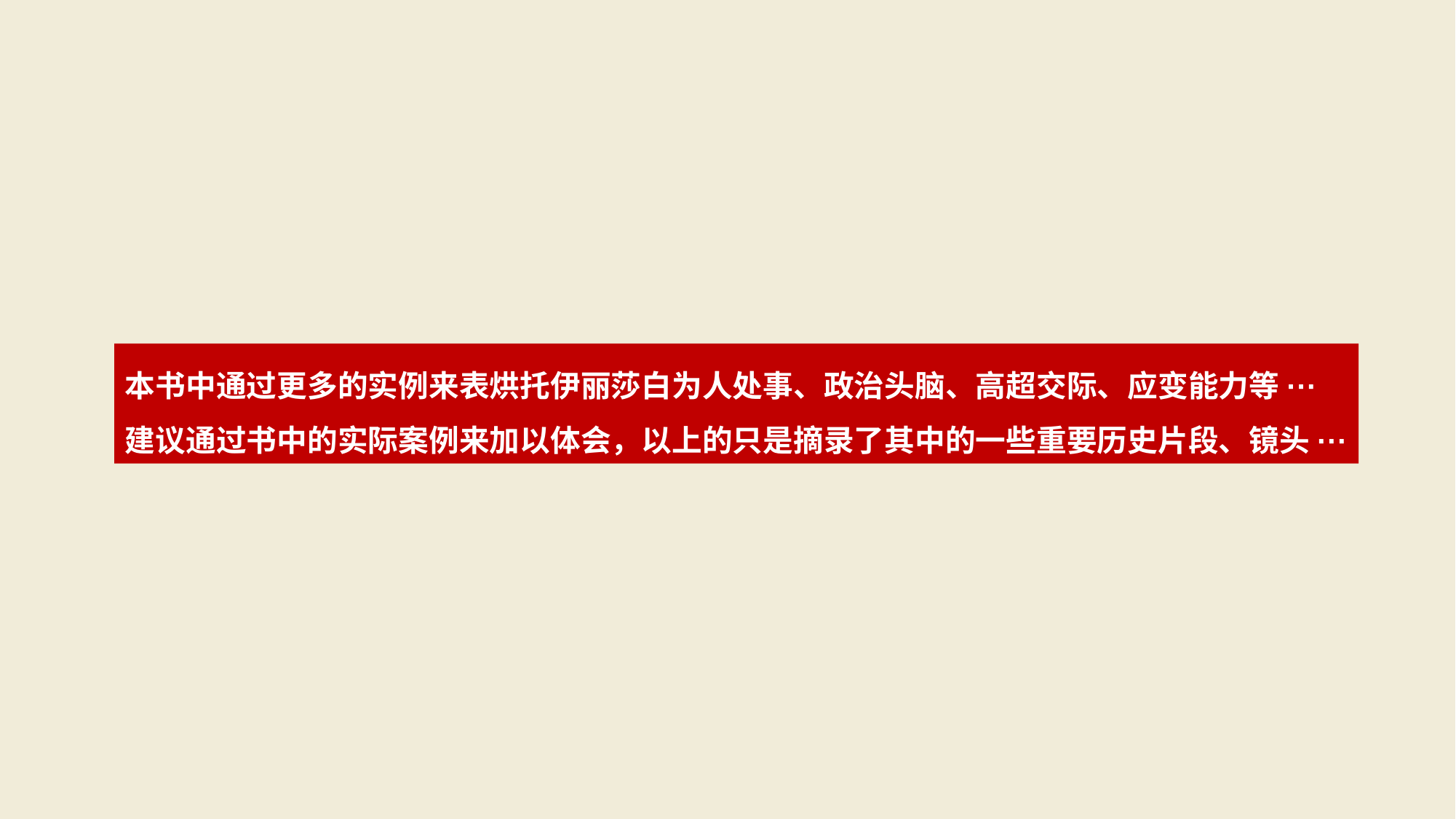

本书中通过更多的实例来表烘托伊丽莎白为人处事、政治头脑、高超交际、应变能力等···
建议通过书中的实际案例来加以体会，以上的只是摘录了其中的一些重要历史片段、镜头···